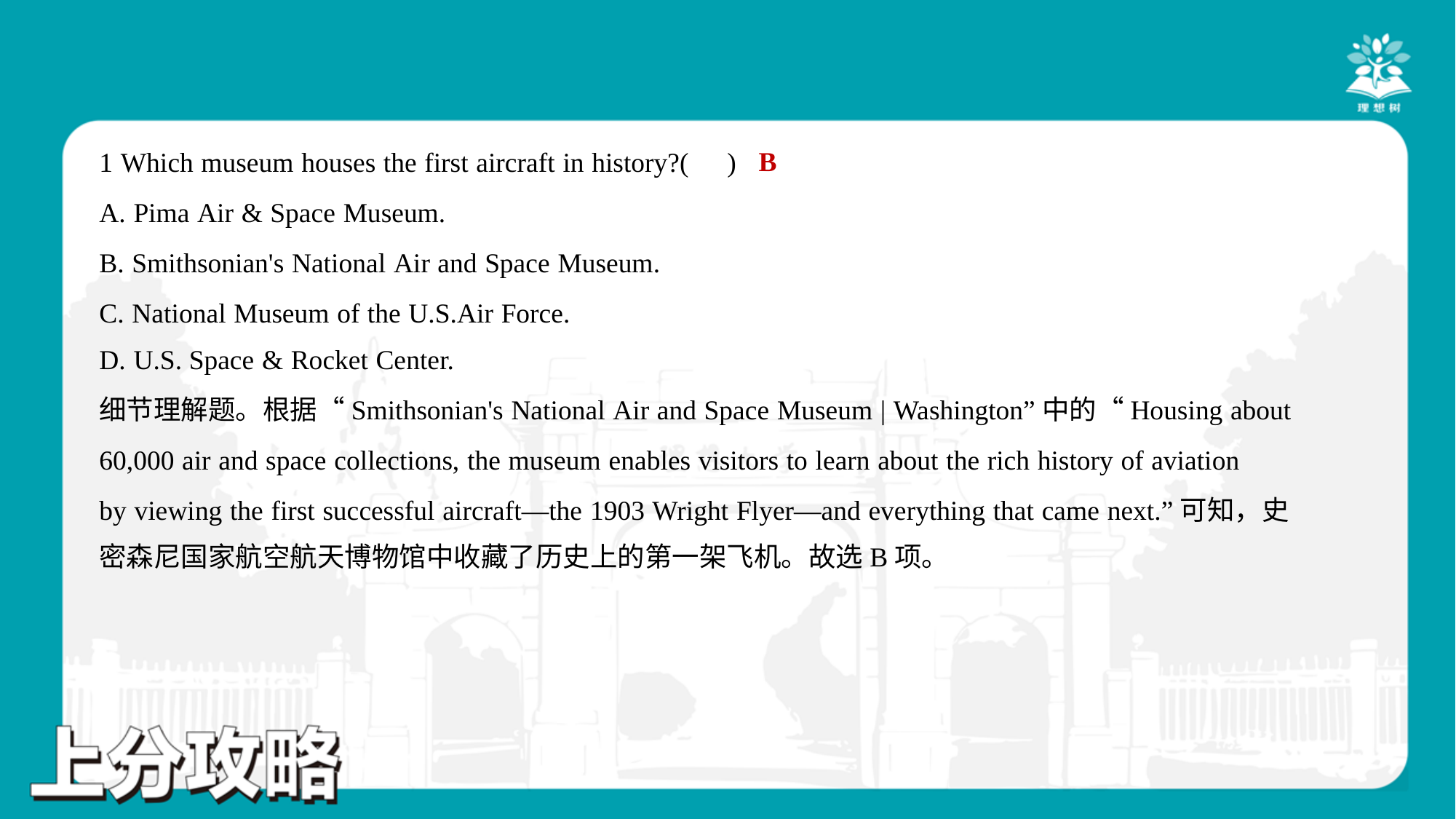

B
1 Which museum houses the first aircraft in history?(     )
A. Pima Air & Space Museum.
B. Smithsonian's National Air and Space Museum.
C. National Museum of the U.S.Air Force.
D. U.S. Space & Rocket Center.
细节理解题。根据“Smithsonian's National Air and Space Museum | Washington”中的“Housing about
60,000 air and space collections, the museum enables visitors to learn about the rich history of aviation
by viewing the first successful aircraft—the 1903 Wright Flyer—and everything that came next.”可知，史
密森尼国家航空航天博物馆中收藏了历史上的第一架飞机。故选B项。